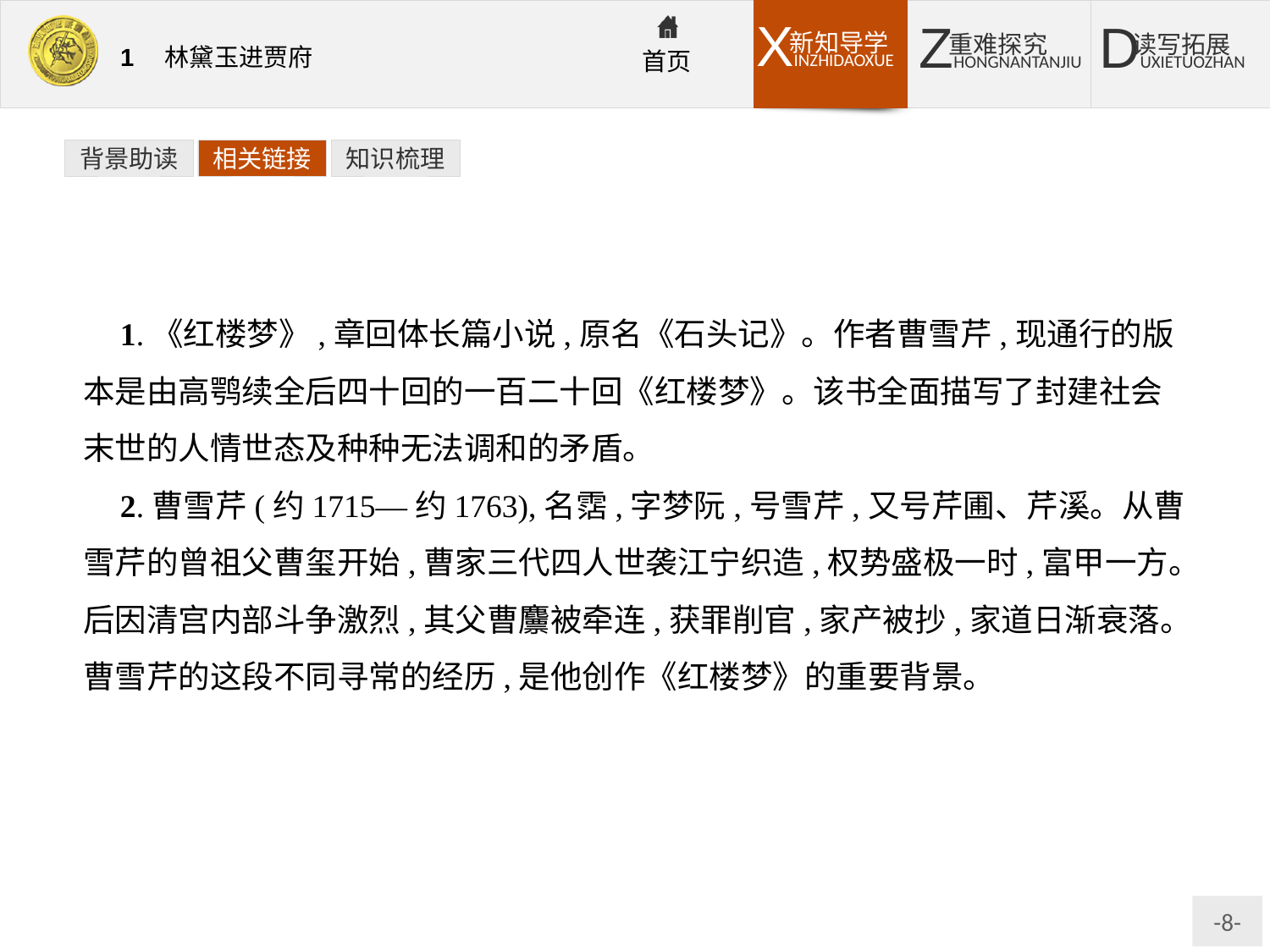

背景助读
相关链接
知识梳理
1.《红楼梦》,章回体长篇小说,原名《石头记》。作者曹雪芹,现通行的版本是由高鹗续全后四十回的一百二十回《红楼梦》。该书全面描写了封建社会末世的人情世态及种种无法调和的矛盾。
2.曹雪芹(约1715—约1763),名霑,字梦阮,号雪芹,又号芹圃、芹溪。从曹雪芹的曾祖父曹玺开始,曹家三代四人世袭江宁织造,权势盛极一时,富甲一方。后因清宫内部斗争激烈,其父曹䴩被牵连,获罪削官,家产被抄,家道日渐衰落。曹雪芹的这段不同寻常的经历,是他创作《红楼梦》的重要背景。